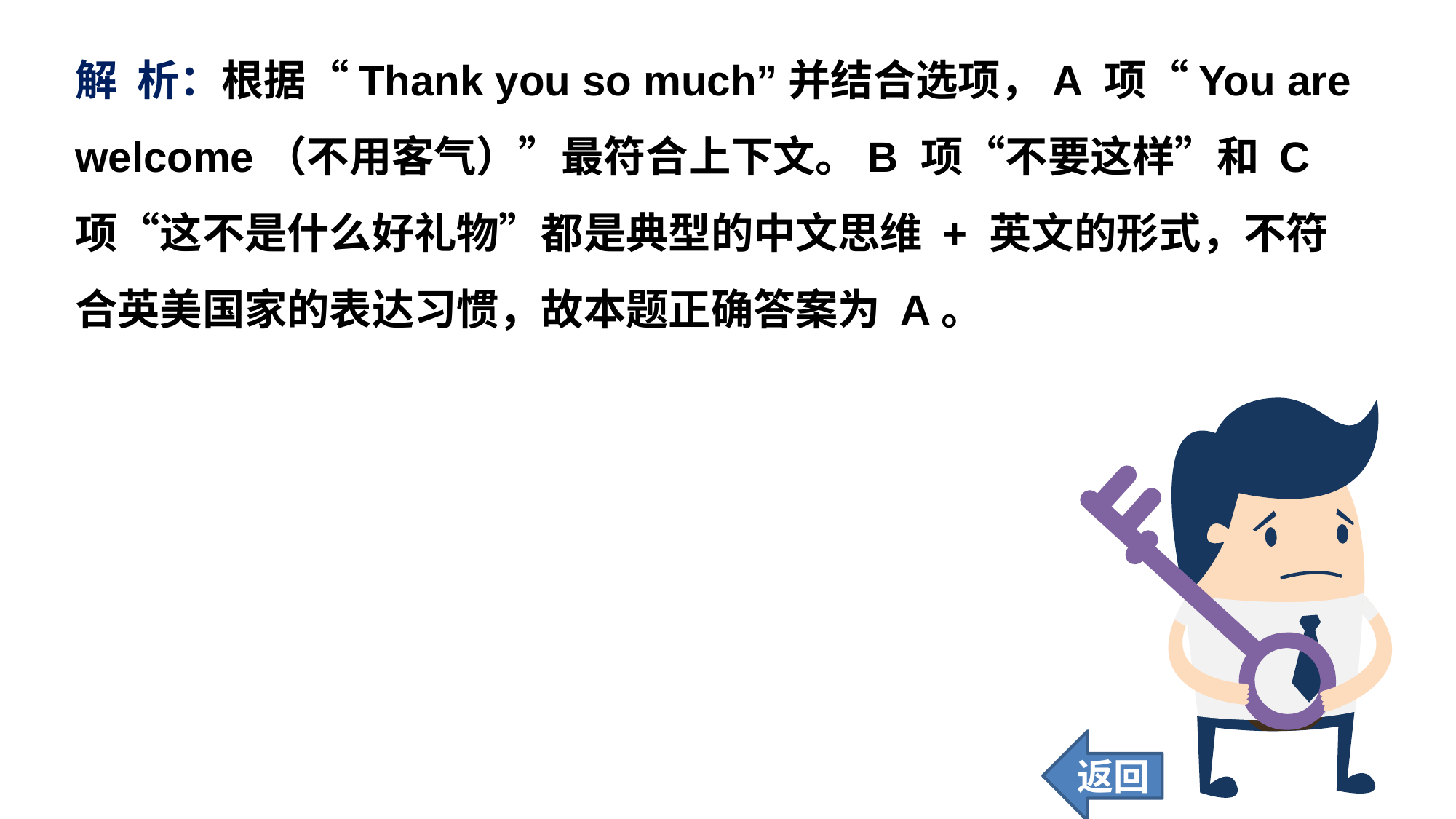

解  析：根据“Thank you so much”并结合选项，A 项“You are welcome（不用客气）”最符合上下文。B 项“不要这样”和 C 项“这不是什么好礼物”都是典型的中文思维 + 英文的形式，不符合英美国家的表达习惯，故本题正确答案为 A。

返回
30